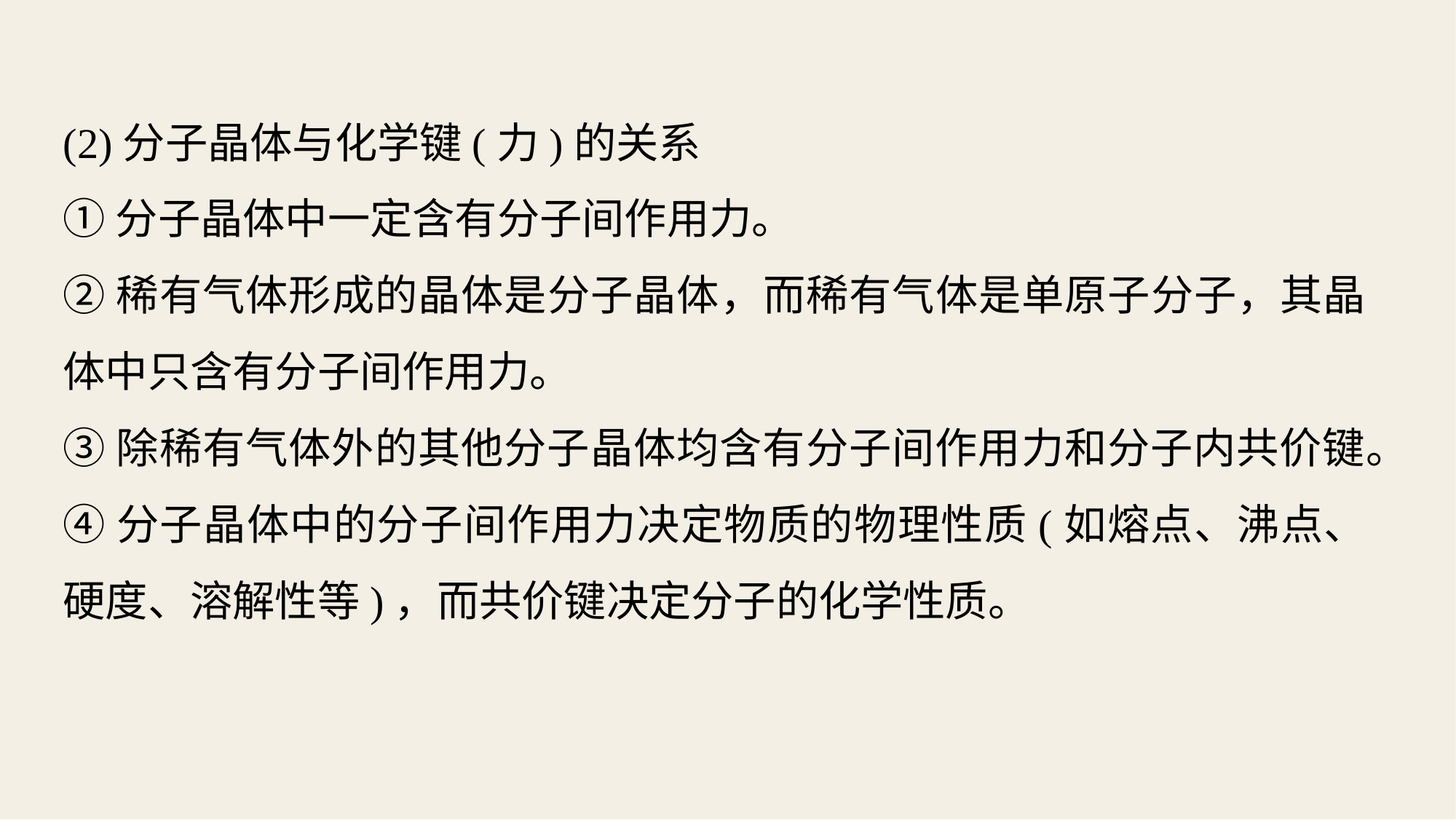

(2)分子晶体与化学键(力)的关系
①分子晶体中一定含有分子间作用力。
②稀有气体形成的晶体是分子晶体，而稀有气体是单原子分子，其晶体中只含有分子间作用力。
③除稀有气体外的其他分子晶体均含有分子间作用力和分子内共价键。
④分子晶体中的分子间作用力决定物质的物理性质(如熔点、沸点、硬度、溶解性等)，而共价键决定分子的化学性质。